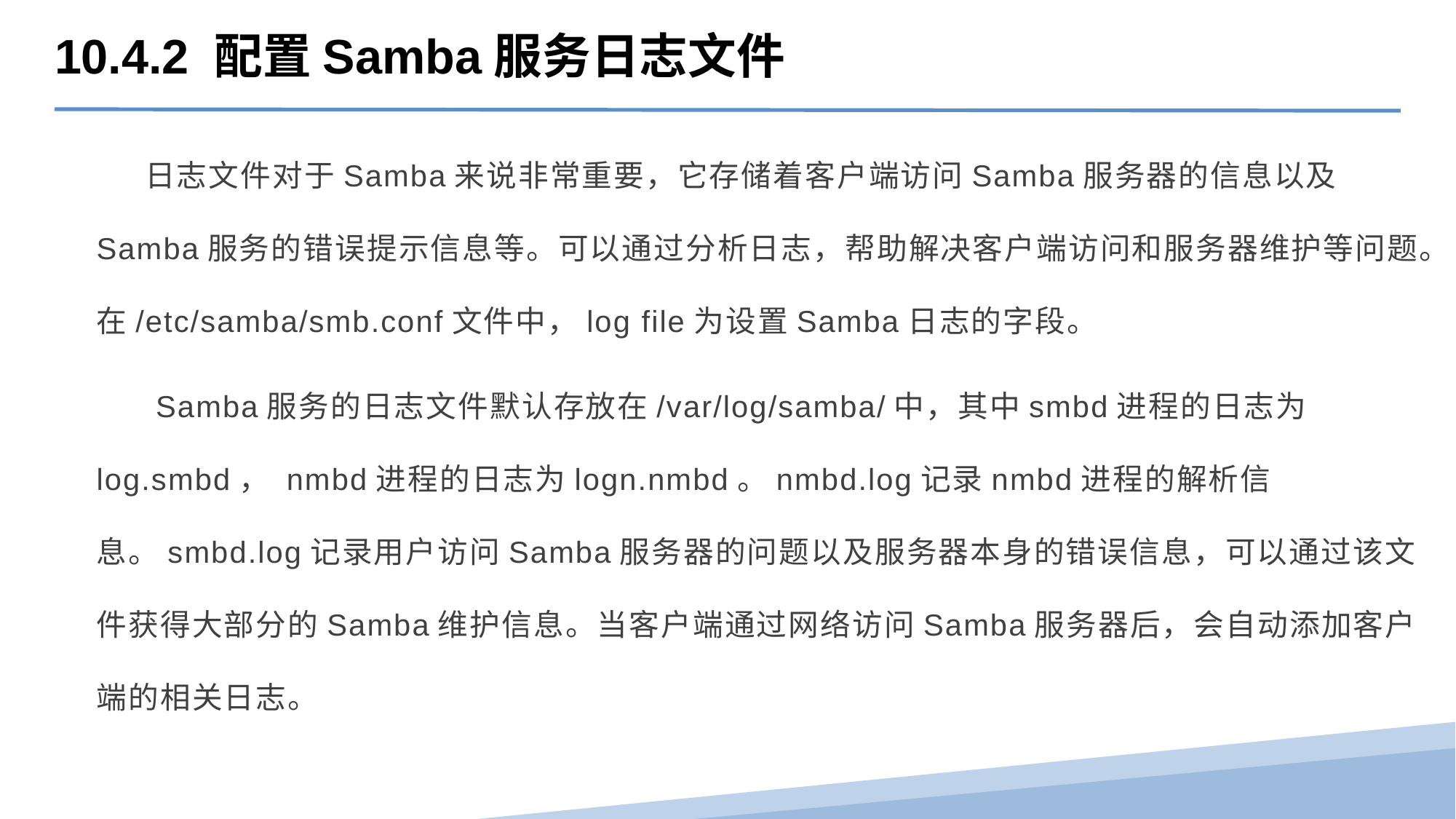

10.4.2 配置Samba服务日志文件
     日志文件对于Samba来说非常重要，它存储着客户端访问Samba服务器的信息以及Samba服务的错误提示信息等。可以通过分析日志，帮助解决客户端访问和服务器维护等问题。在/etc/samba/smb.conf文件中，log file为设置Samba日志的字段。
      Samba服务的日志文件默认存放在/var/log/samba/中，其中smbd进程的日志为log.smbd， nmbd进程的日志为logn.nmbd。nmbd.log记录nmbd进程的解析信息。smbd.log记录用户访问Samba服务器的问题以及服务器本身的错误信息，可以通过该文件获得大部分的Samba维护信息。当客户端通过网络访问Samba服务器后，会自动添加客户端的相关日志。